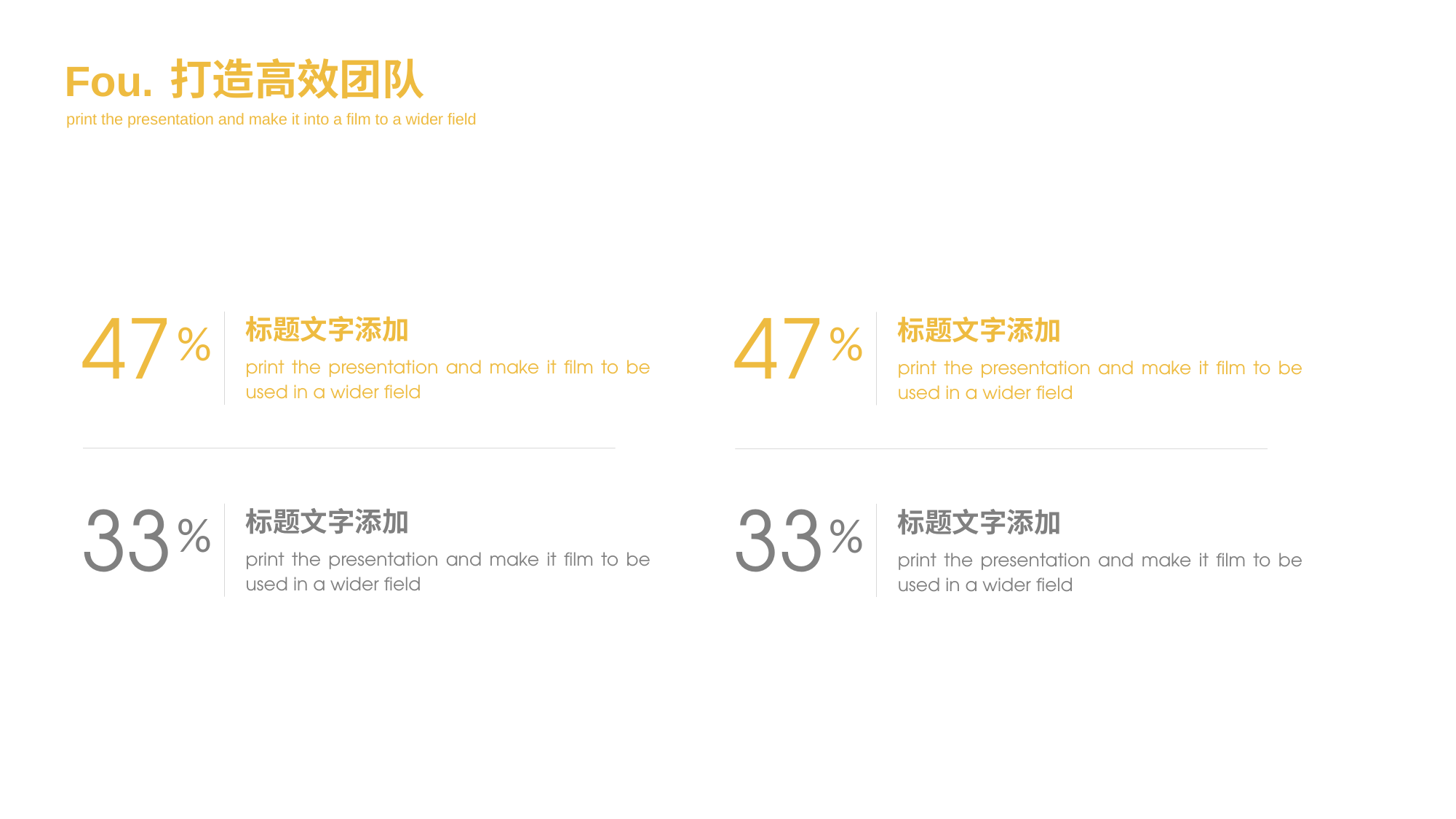

打造高效团队
Fou.
print the presentation and make it into a film to a wider field
47
%
标题文字添加
print the presentation and make it film to be used in a wider field
47
%
标题文字添加
print the presentation and make it film to be used in a wider field
33
%
标题文字添加
print the presentation and make it film to be used in a wider field
33
%
标题文字添加
print the presentation and make it film to be used in a wider field